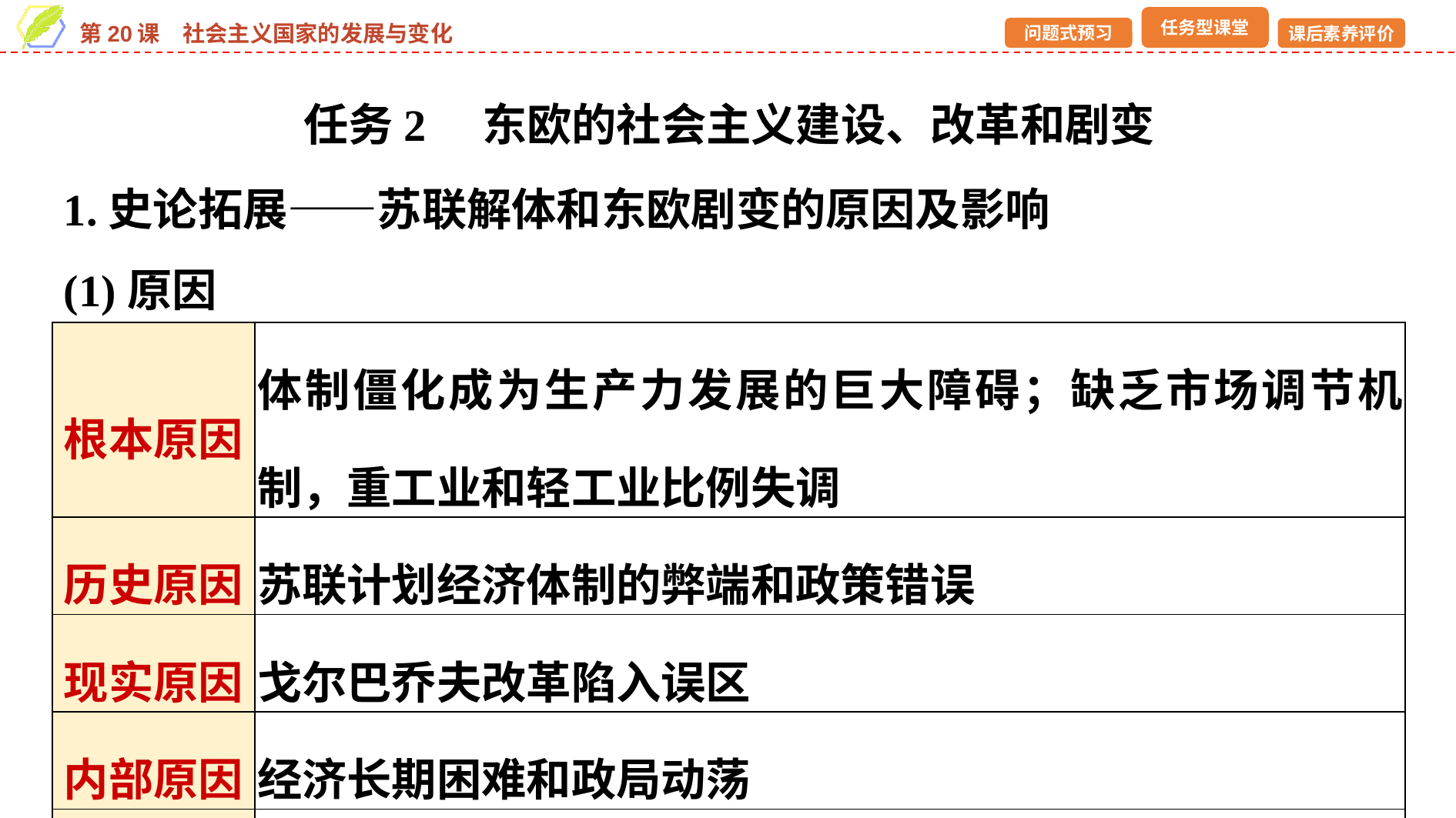

任务2　东欧的社会主义建设、改革和剧变
1.史论拓展——苏联解体和东欧剧变的原因及影响
(1)原因
| 根本原因 | 体制僵化成为生产力发展的巨大障碍；缺乏市场调节机制，重工业和轻工业比例失调 |
| --- | --- |
| 历史原因 | 苏联计划经济体制的弊端和政策错误 |
| 现实原因 | 戈尔巴乔夫改革陷入误区 |
| 内部原因 | 经济长期困难和政局动荡 |
| 外部原因 | 西方国家的“和平演变”战略 |